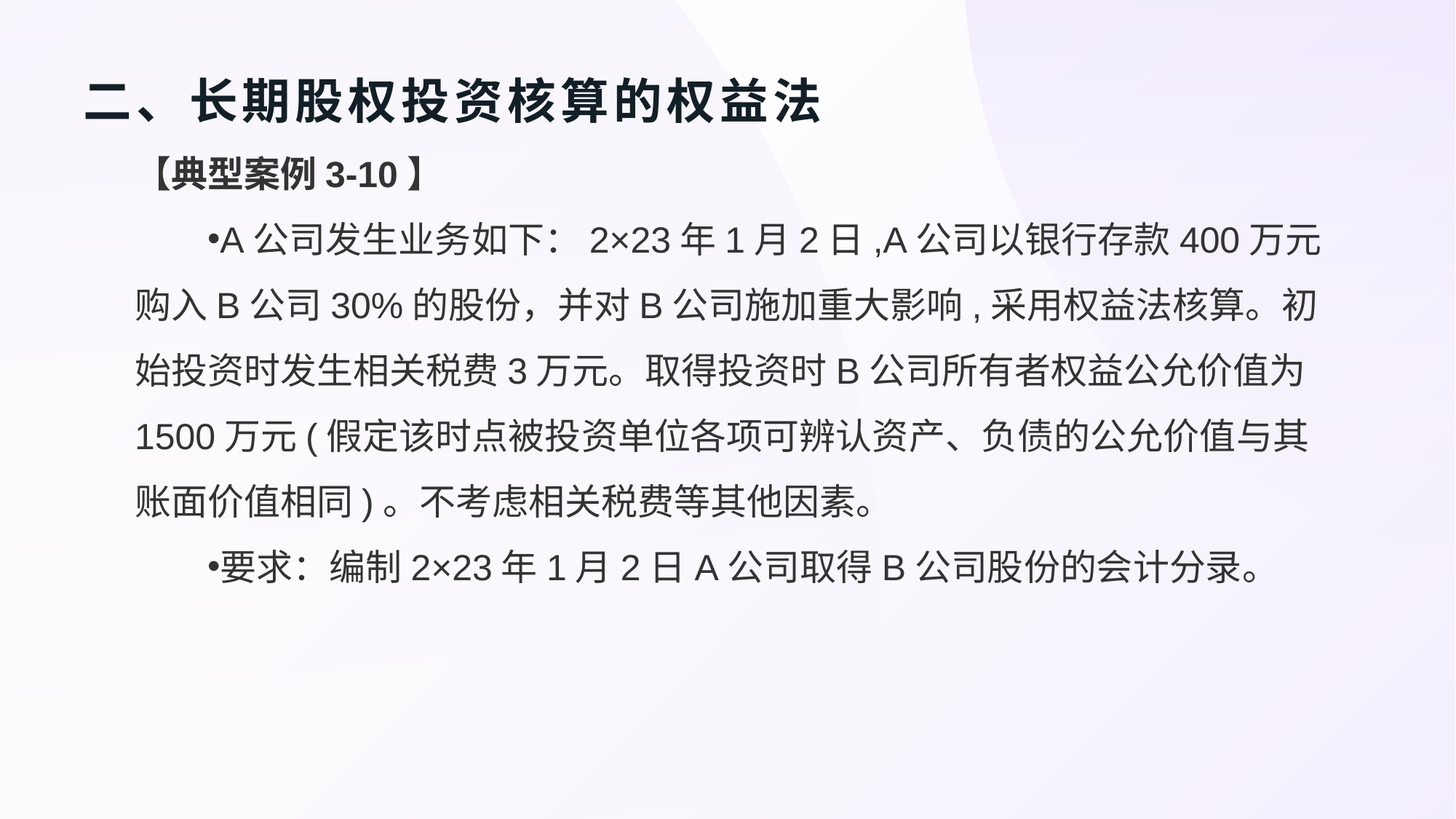

# 二、长期股权投资核算的权益法
【典型案例3-10】
A公司发生业务如下：2×23年1月2日,A公司以银行存款400万元购入B公司30%的股份，并对B公司施加重大影响,采用权益法核算。初始投资时发生相关税费3万元。取得投资时B公司所有者权益公允价值为1500万元(假定该时点被投资单位各项可辨认资产、负债的公允价值与其账面价值相同)。不考虑相关税费等其他因素。
要求：编制2×23年1月2日A公司取得B公司股份的会计分录。